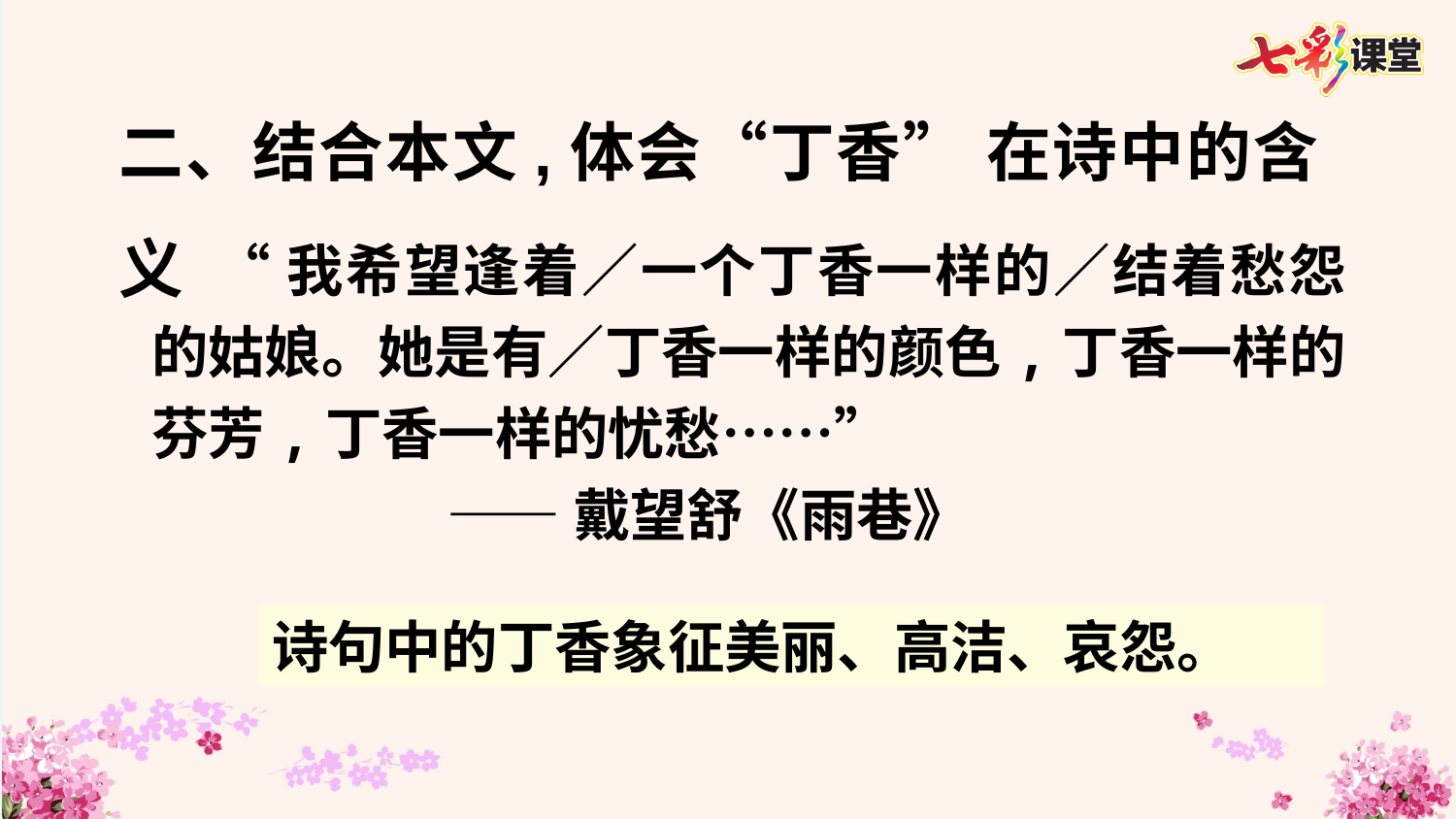

二、结合本文,体会“丁香” 在诗中的含义
    “我希望逢着∕一个丁香一样的∕结着愁怨的姑娘。她是有∕丁香一样的颜色,丁香一样的芬芳,丁香一样的忧愁……”
                       ——戴望舒《雨巷》
诗句中的丁香象征美丽、高洁、哀怨。